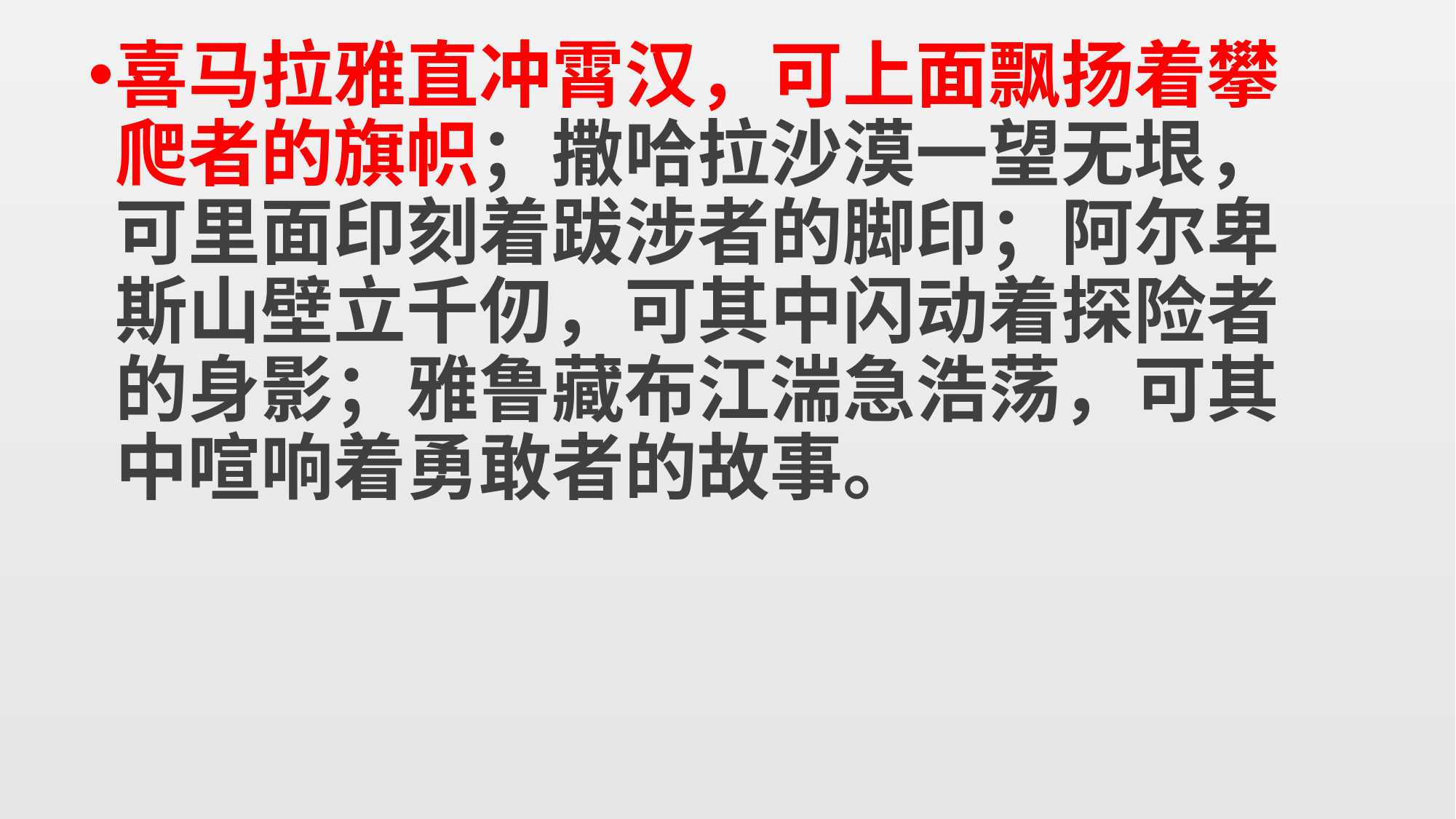

喜马拉雅直冲霄汉，可上面飘扬着攀爬者的旗帜；撒哈拉沙漠一望无垠，可里面印刻着跋涉者的脚印；阿尔卑斯山壁立千仞，可其中闪动着探险者的身影；雅鲁藏布江湍急浩荡，可其中喧响着勇敢者的故事。